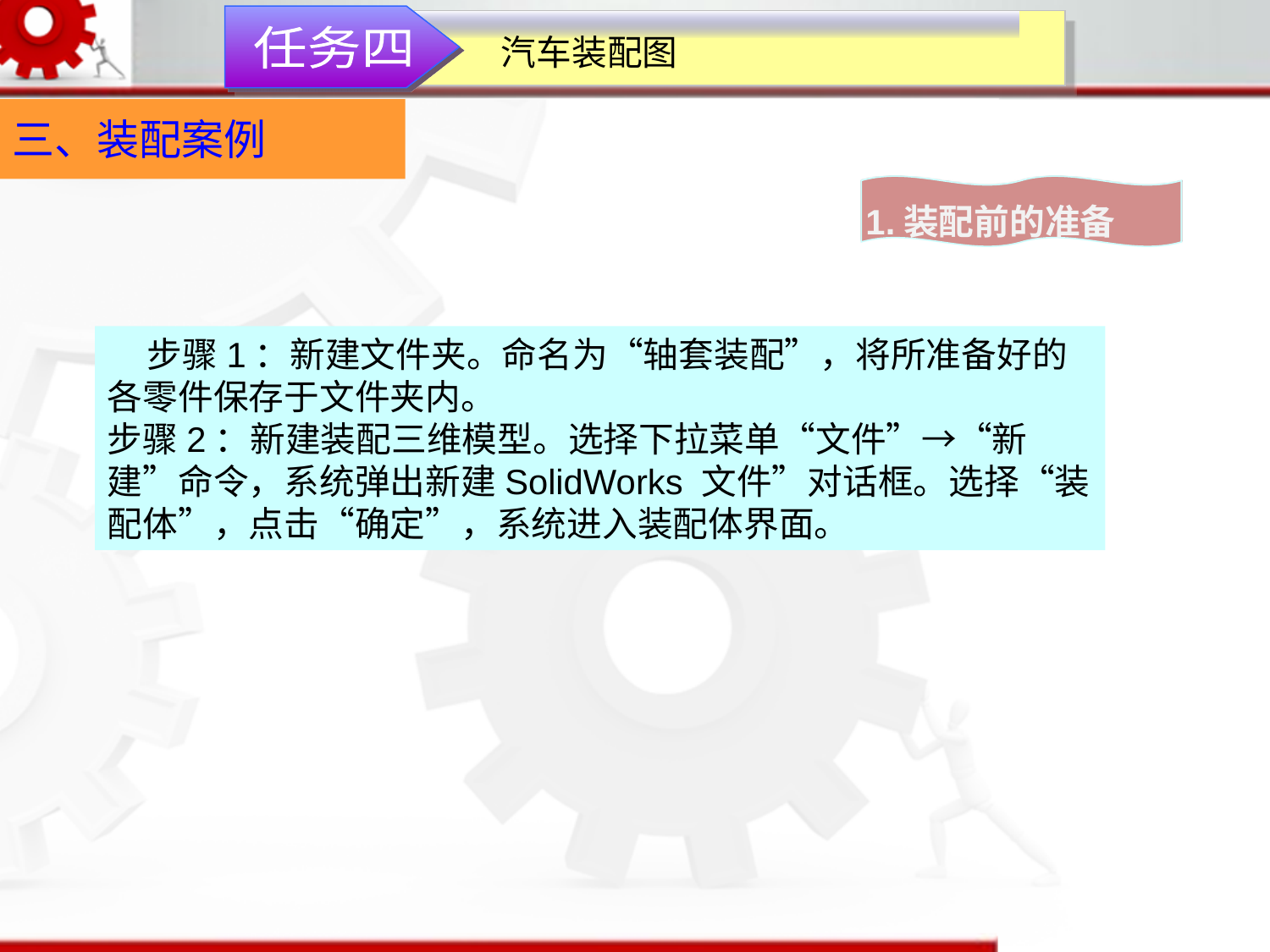

汽车装配图
任务四
三、装配案例

1.装配前的准备
    步骤1：新建文件夹。命名为“轴套装配”，将所准备好的各零件保存于文件夹内。
步骤2：新建装配三维模型。选择下拉菜单“文件”→“新建”命令，系统弹出新建SolidWorks 文件”对话框。选择“装配体”，点击“确定”，系统进入装配体界面。